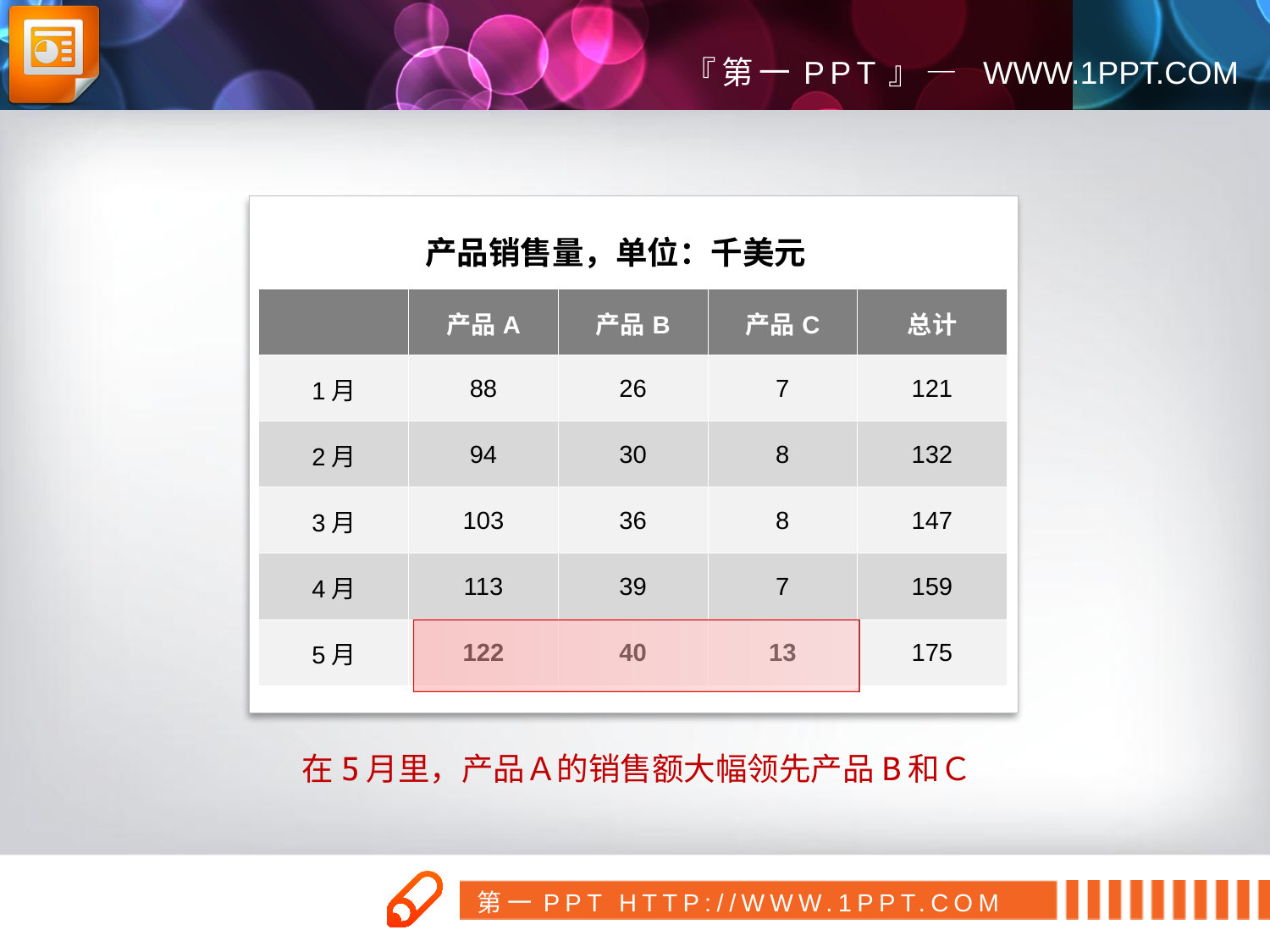

产品销售量，单位：千美元
|  | 产品A | 产品B | 产品C | 总计 |
| --- | --- | --- | --- | --- |
| 1月 | 88 | 26 | 7 | 121 |
| 2月 | 94 | 30 | 8 | 132 |
| 3月 | 103 | 36 | 8 | 147 |
| 4月 | 113 | 39 | 7 | 159 |
| 5月 | 122 | 40 | 13 | 175 |

在5月里，产品Ａ的销售额大幅领先产品B和Ｃ